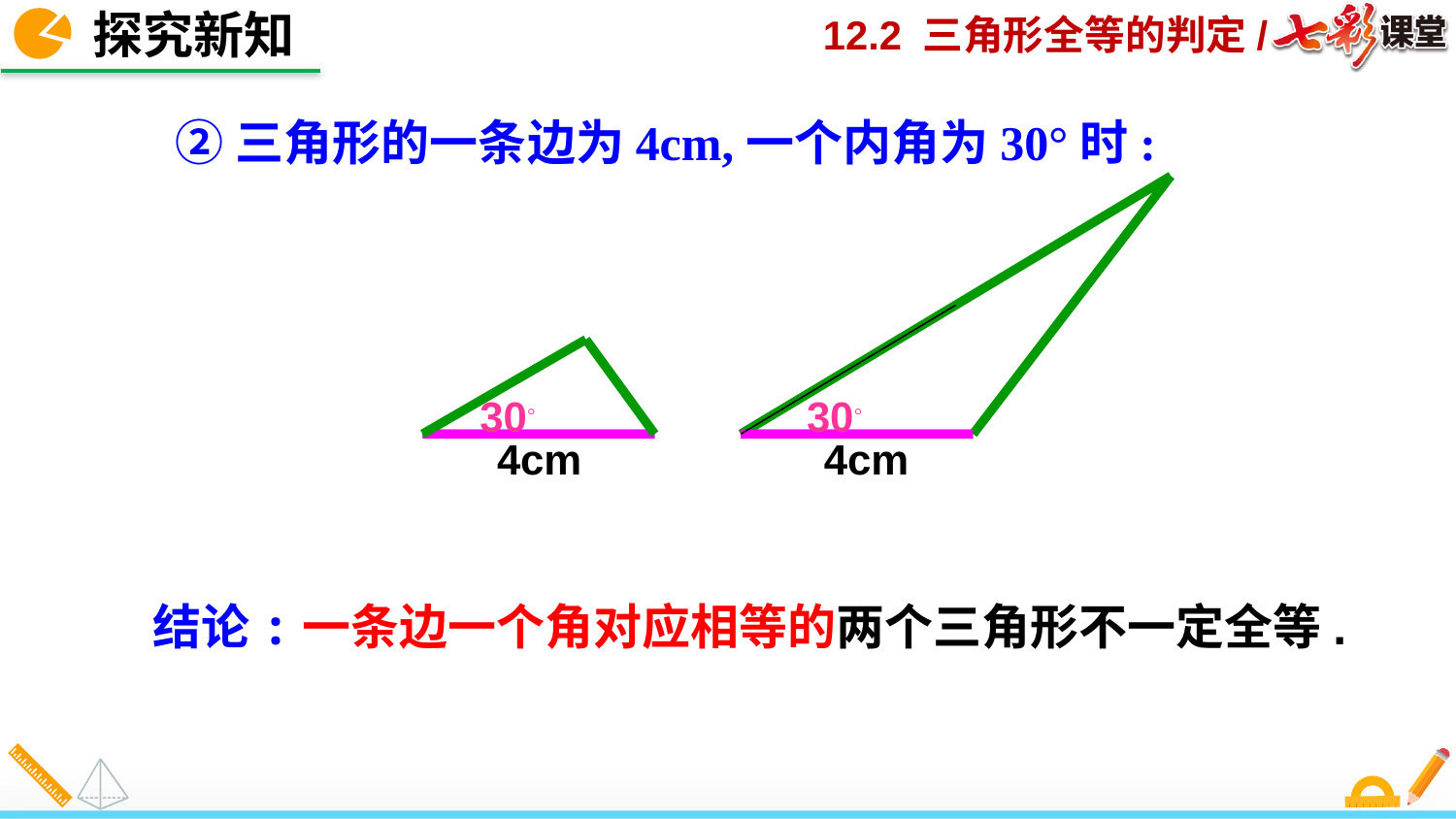

探究新知

②三角形的一条边为4cm,一个内角为30°时:

30◦
30◦
4cm
4cm

结论:一条边一个角对应相等的两个三角形不一定全等.